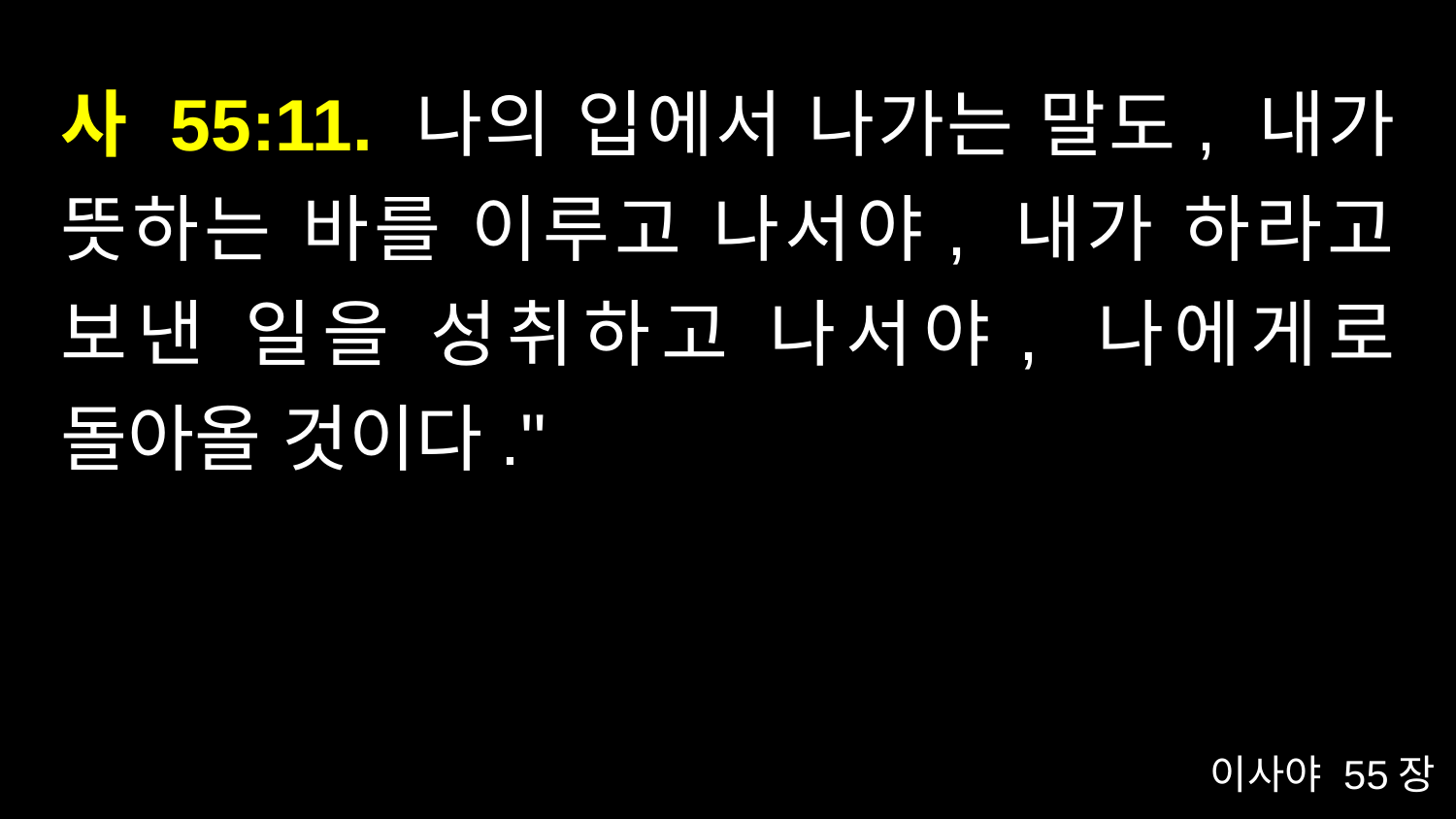

# 사 55:11. 나의 입에서 나가는 말도, 내가 뜻하는 바를 이루고 나서야, 내가 하라고 보낸 일을 성취하고 나서야, 나에게로 돌아올 것이다."
이사야 55장